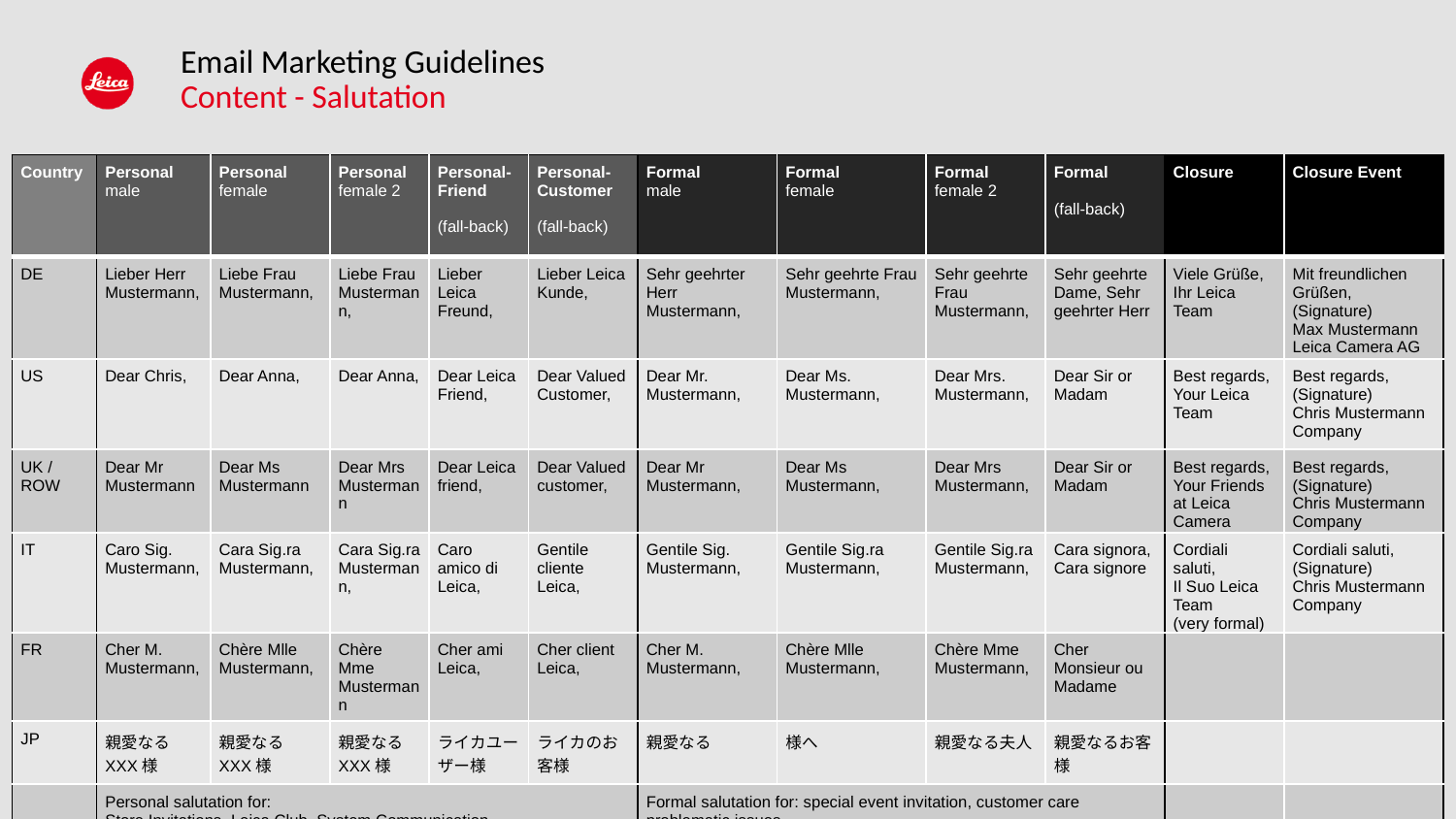

# Email Marketing Guidelines Content - Salutation
| Country | Personal male | Personal female | Personal female 2 | Personal-Friend (fall-back) | Personal-Customer (fall-back) | Formal male | Formal female | Formal female 2 | Formal (fall-back) | Closure | Closure Event |
| --- | --- | --- | --- | --- | --- | --- | --- | --- | --- | --- | --- |
| DE | Lieber Herr Mustermann, | Liebe Frau Mustermann, | Liebe Frau Mustermann, | Lieber Leica Freund, | Lieber Leica Kunde, | Sehr geehrter Herr Mustermann, | Sehr geehrte Frau Mustermann, | Sehr geehrte Frau Mustermann, | Sehr geehrte Dame, Sehr geehrter Herr | Viele Grüße, Ihr Leica Team | Mit freundlichen Grüßen, (Signature) Max Mustermann Leica Camera AG |
| US | Dear Chris, | Dear Anna, | Dear Anna, | Dear Leica Friend, | Dear Valued Customer, | Dear Mr. Mustermann, | Dear Ms. Mustermann, | Dear Mrs. Mustermann, | Dear Sir or Madam | Best regards, Your Leica Team | Best regards, (Signature) Chris Mustermann Company |
| UK / ROW | Dear Mr Mustermann | Dear Ms Mustermann | Dear Mrs Mustermann | Dear Leica friend, | Dear Valued customer, | Dear Mr Mustermann, | Dear Ms Mustermann, | Dear Mrs Mustermann, | Dear Sir or Madam | Best regards, Your Friends at Leica Camera | Best regards, (Signature) Chris Mustermann Company |
| IT | Caro Sig. Mustermann, | Cara Sig.ra Mustermann, | Cara Sig.ra Mustermann, | Caro amico di Leica, | Gentile cliente Leica, | Gentile Sig. Mustermann, | Gentile Sig.ra Mustermann, | Gentile Sig.ra Mustermann, | Cara signora, Cara signore | Cordiali saluti, Il Suo Leica Team (very formal) | Cordiali saluti, (Signature) Chris Mustermann Company |
| FR | Cher M. Mustermann, | Chère Mlle Mustermann, | Chère Mme Mustermann | Cher ami Leica, | Cher client Leica, | Cher M. Mustermann, | Chère Mlle Mustermann, | Chère Mme Mustermann, | Cher Monsieur ou Madame |  |  |
| JP | 親愛なるXXX様 | 親愛なるXXX様 | 親愛なるXXX様 | ライカユーザー様 | ライカのお客様 | 親愛なる | 様へ | 親愛なる夫人 | 親愛なるお客様 |  |  |
|  | Personal salutation for: Store Invitations, Leica Club, System Communication |  |  |  |  | Formal salutation for: special event invitation, customer care problematic issues. |  |  |  |  |  |